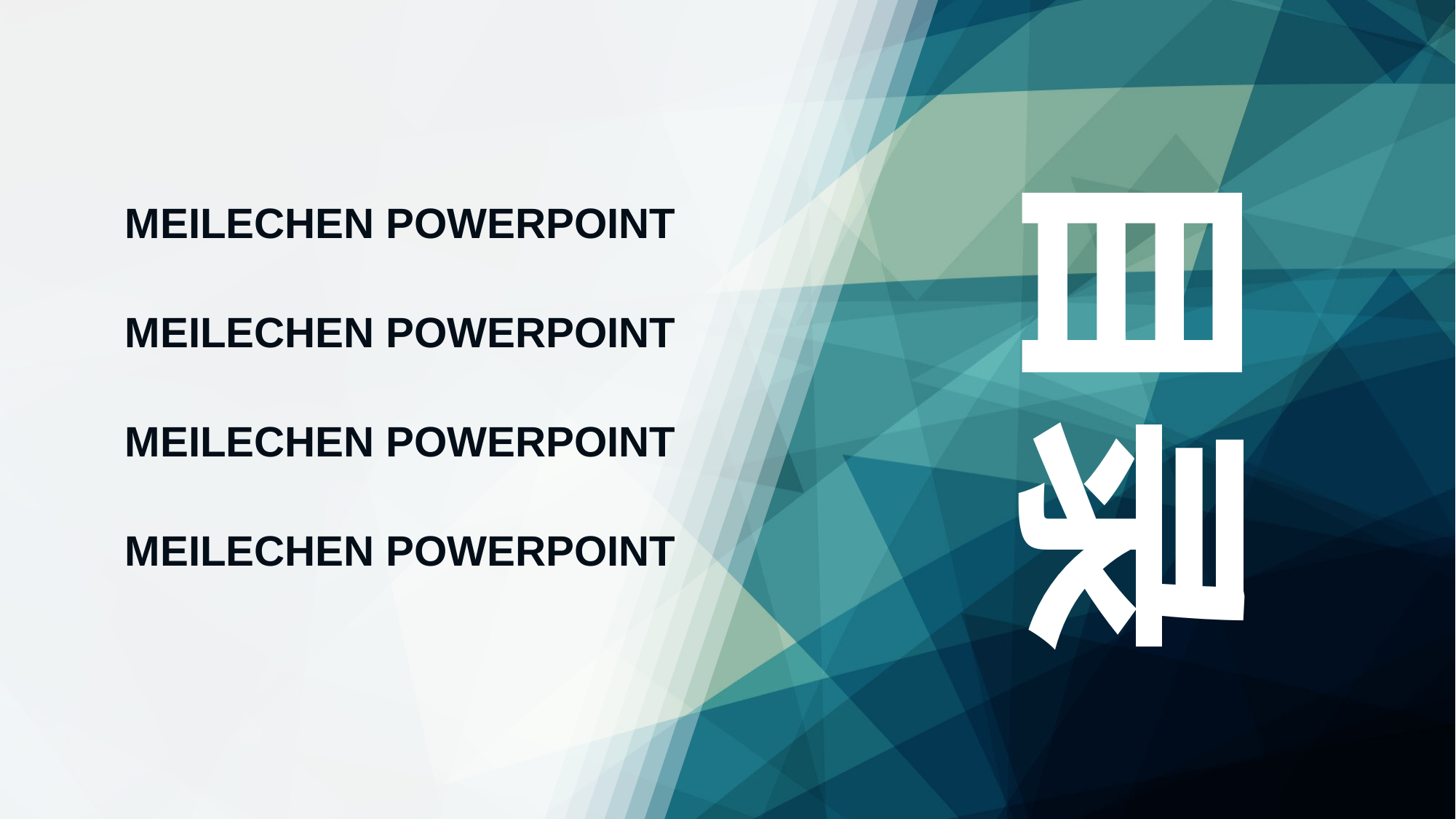

目录
MEILECHEN POWERPOINT
MEILECHEN POWERPOINT
MEILECHEN POWERPOINT
MEILECHEN POWERPOINT